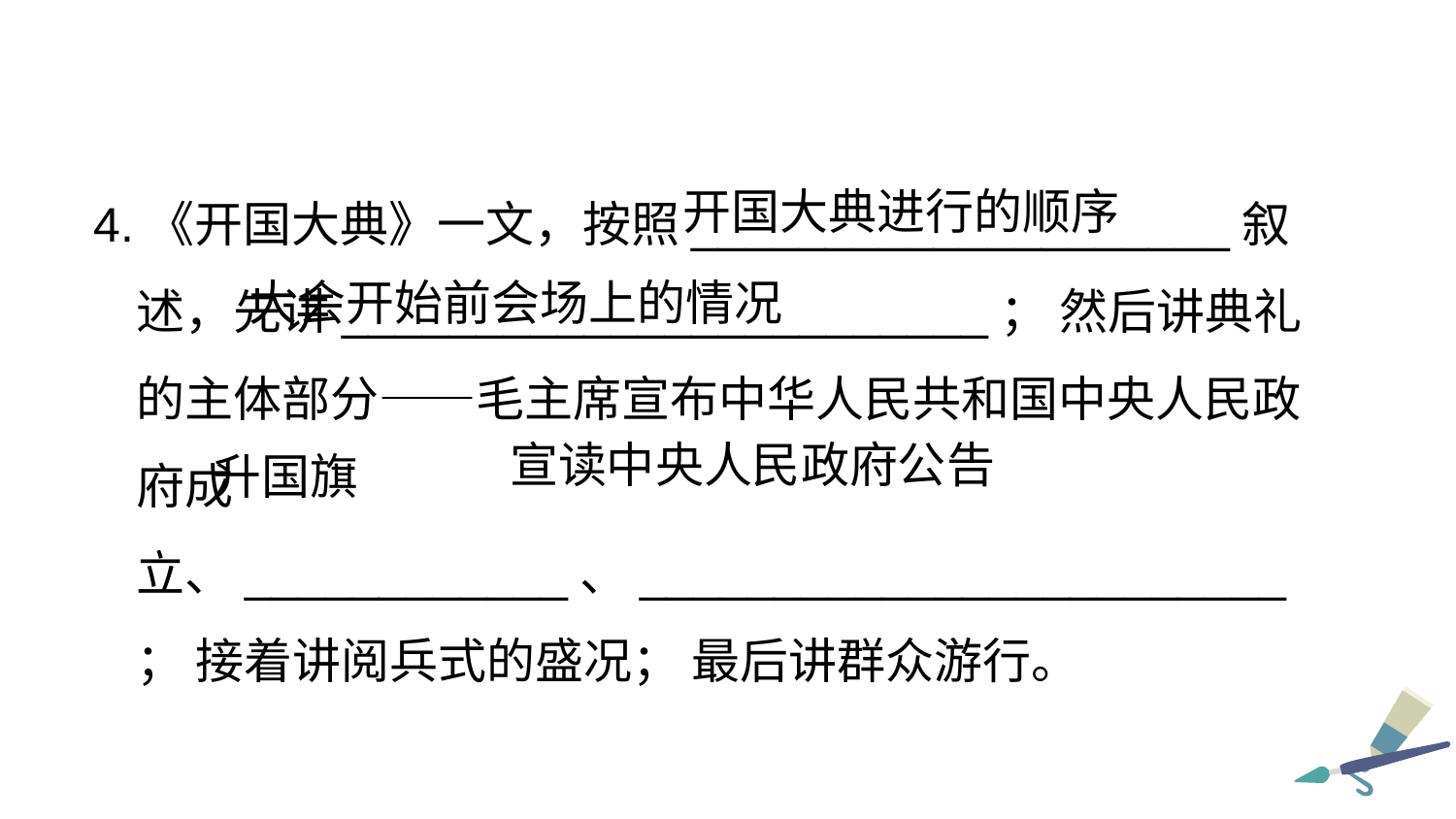

4.《开国大典》一文，按照____________________叙述，先讲________________________； 然后讲典礼的主体部分——毛主席宣布中华人民共和国中央人民政府成立、____________、________________________； 接着讲阅兵式的盛况； 最后讲群众游行。
开国大典进行的顺序
大会开始前会场上的情况
宣读中央人民政府公告
升国旗